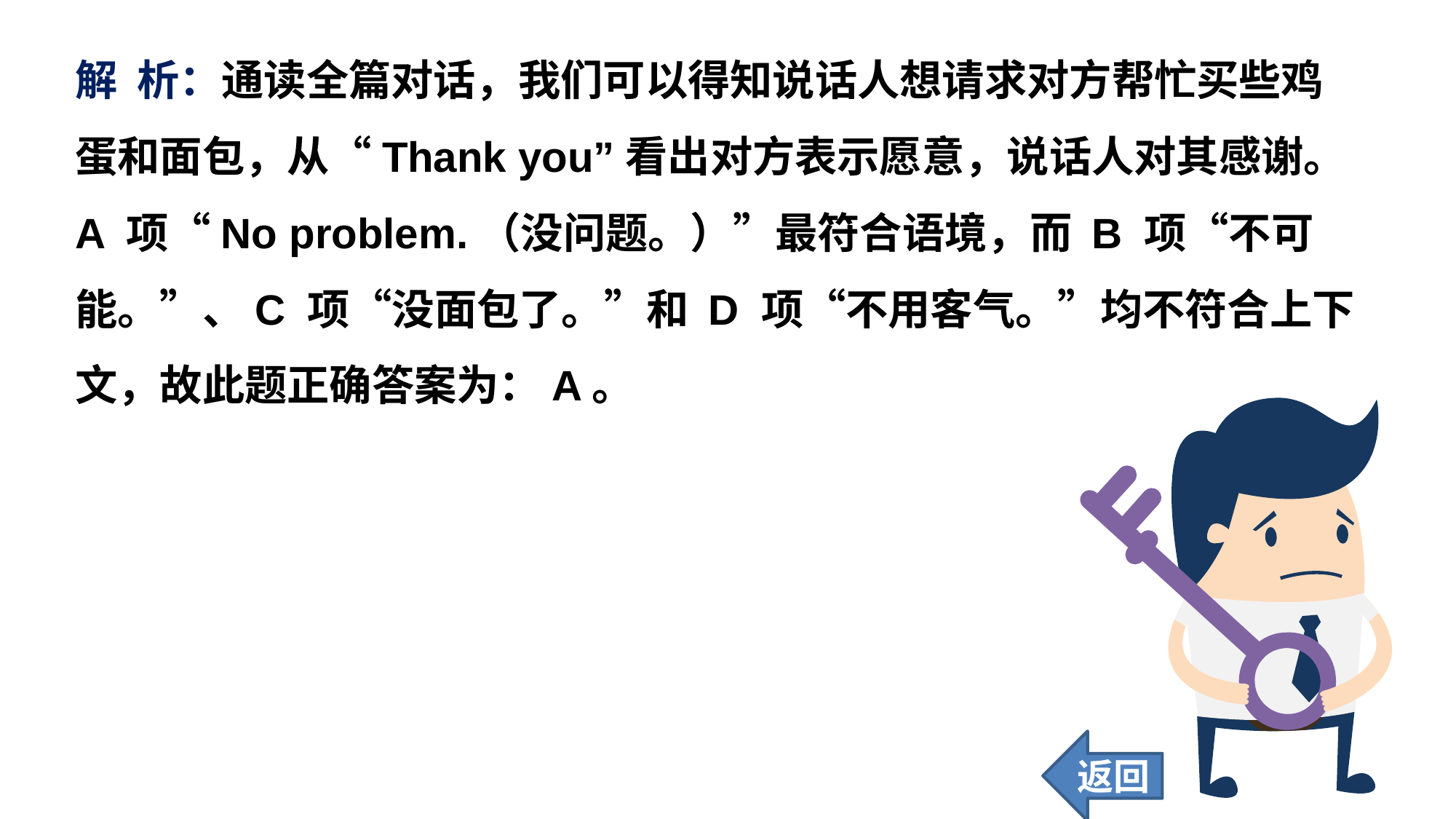

解  析：通读全篇对话，我们可以得知说话人想请求对方帮忙买些鸡蛋和面包，从“Thank you”看出对方表示愿意，说话人对其感谢。A 项“No problem.（没问题。）”最符合语境，而 B 项“不可能。”、C 项“没面包了。”和 D 项“不用客气。”均不符合上下文，故此题正确答案为：A。

返回
43